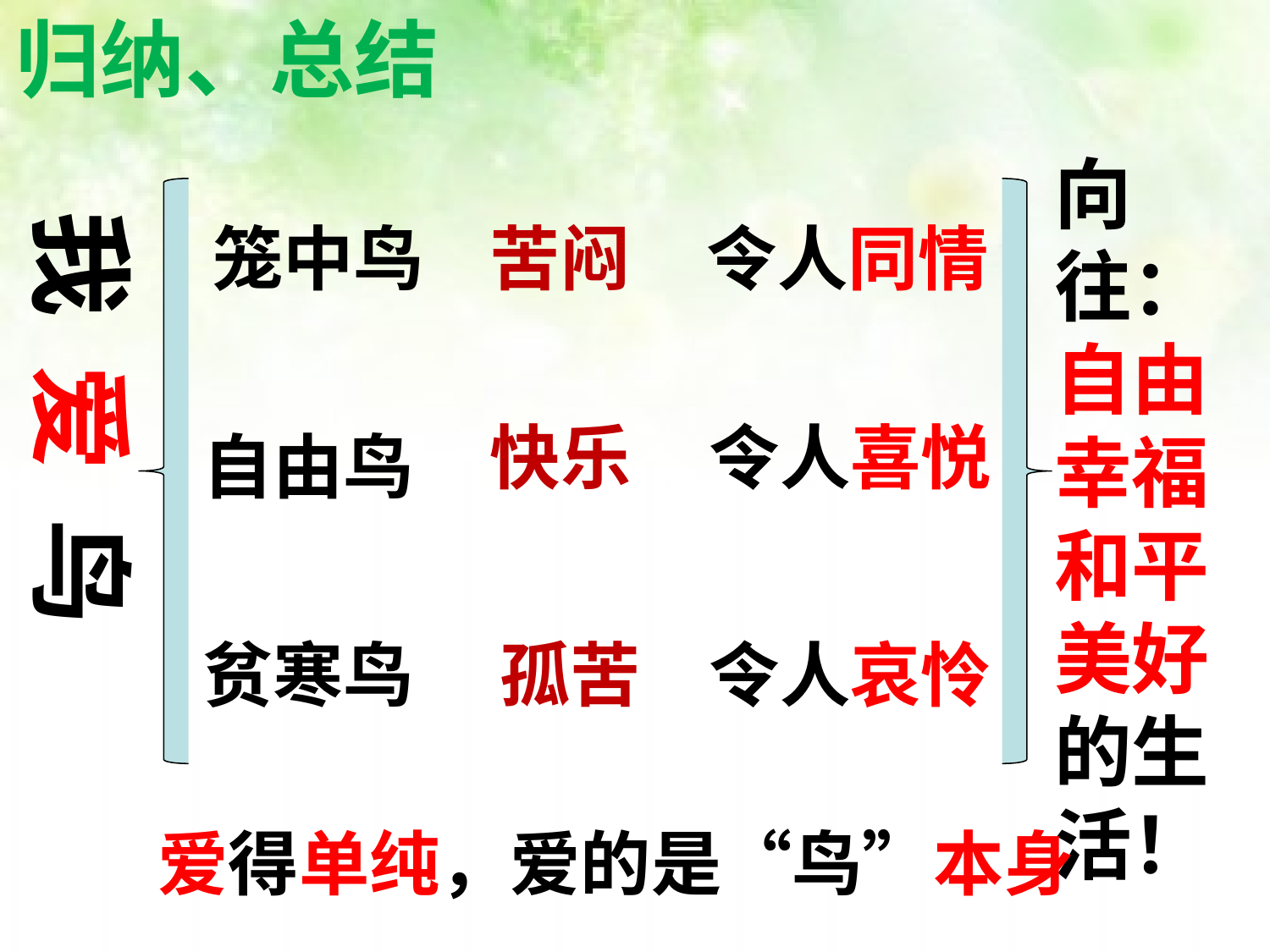

归纳、总结
向往：自由幸福和平美好的生活！

我  爱  鸟
笼中鸟
苦闷
令人同情
令人喜悦
快乐
自由鸟
贫寒鸟
孤苦
令人哀怜
爱得单纯，爱的是“鸟”本身